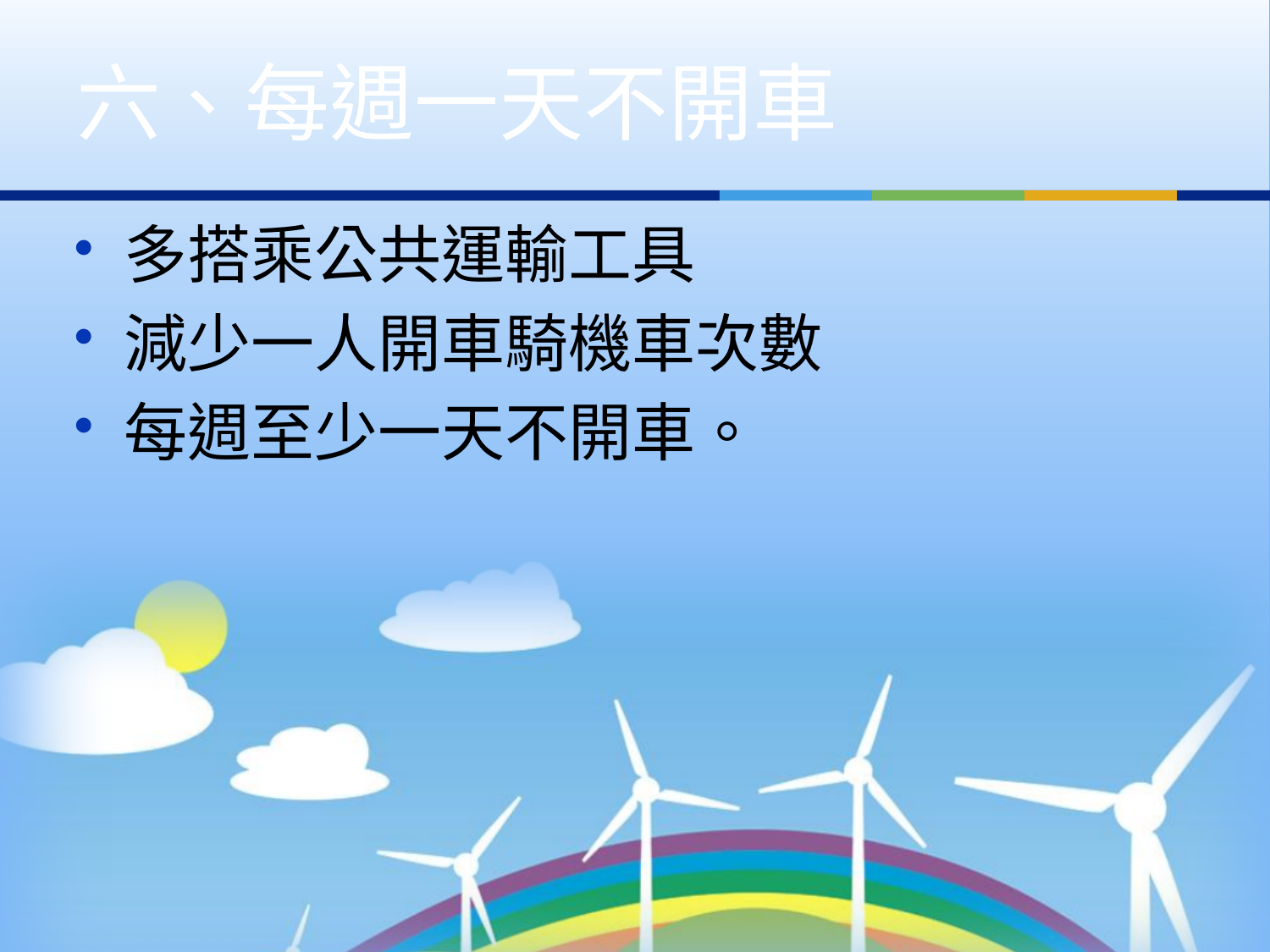

# 六、每週一天不開車
多搭乘公共運輸工具
減少一人開車騎機車次數
每週至少一天不開車。